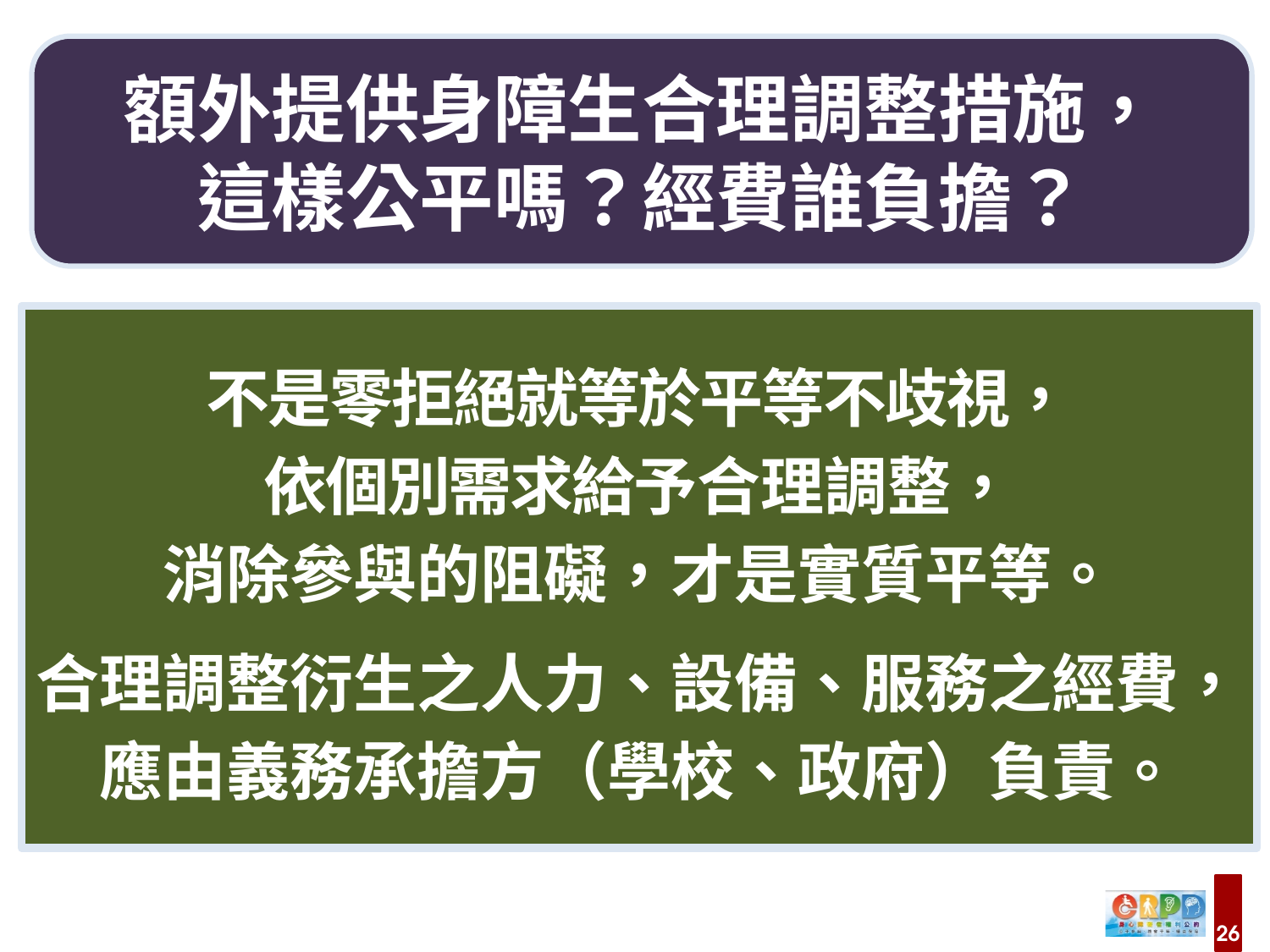

額外提供身障生合理調整措施，
這樣公平嗎？經費誰負擔？
不是零拒絕就等於平等不歧視，
依個別需求給予合理調整，
消除參與的阻礙，才是實質平等。
合理調整衍生之人力、設備、服務之經費，
應由義務承擔方（學校、政府）負責。
26